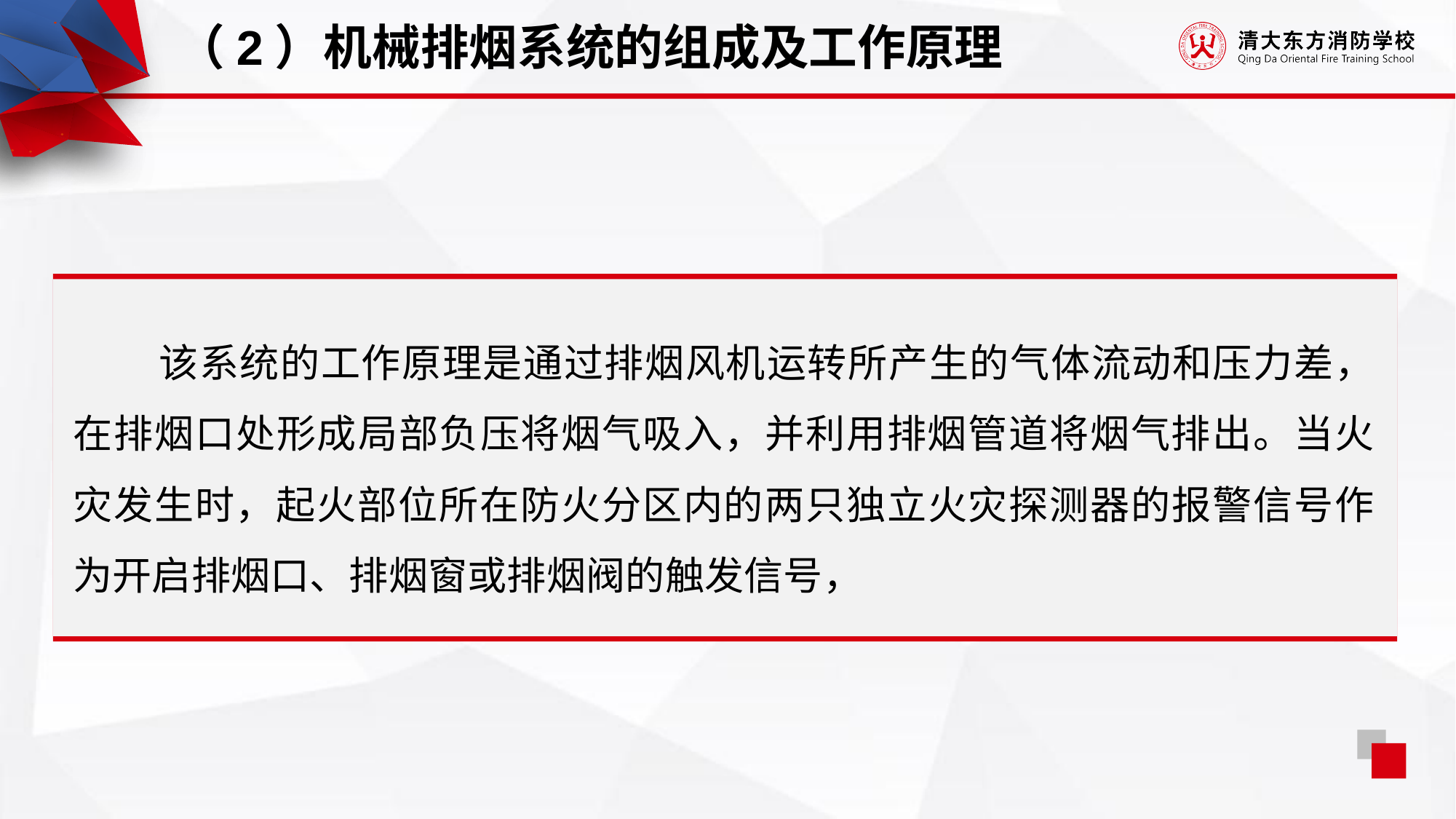

（2）机械排烟系统的组成及工作原理

该系统的工作原理是通过排烟风机运转所产生的气体流动和压力差，在排烟口处形成局部负压将烟气吸入，并利用排烟管道将烟气排出。当火灾发生时，起火部位所在防火分区内的两只独立火灾探测器的报警信号作为开启排烟口、排烟窗或排烟阀的触发信号，